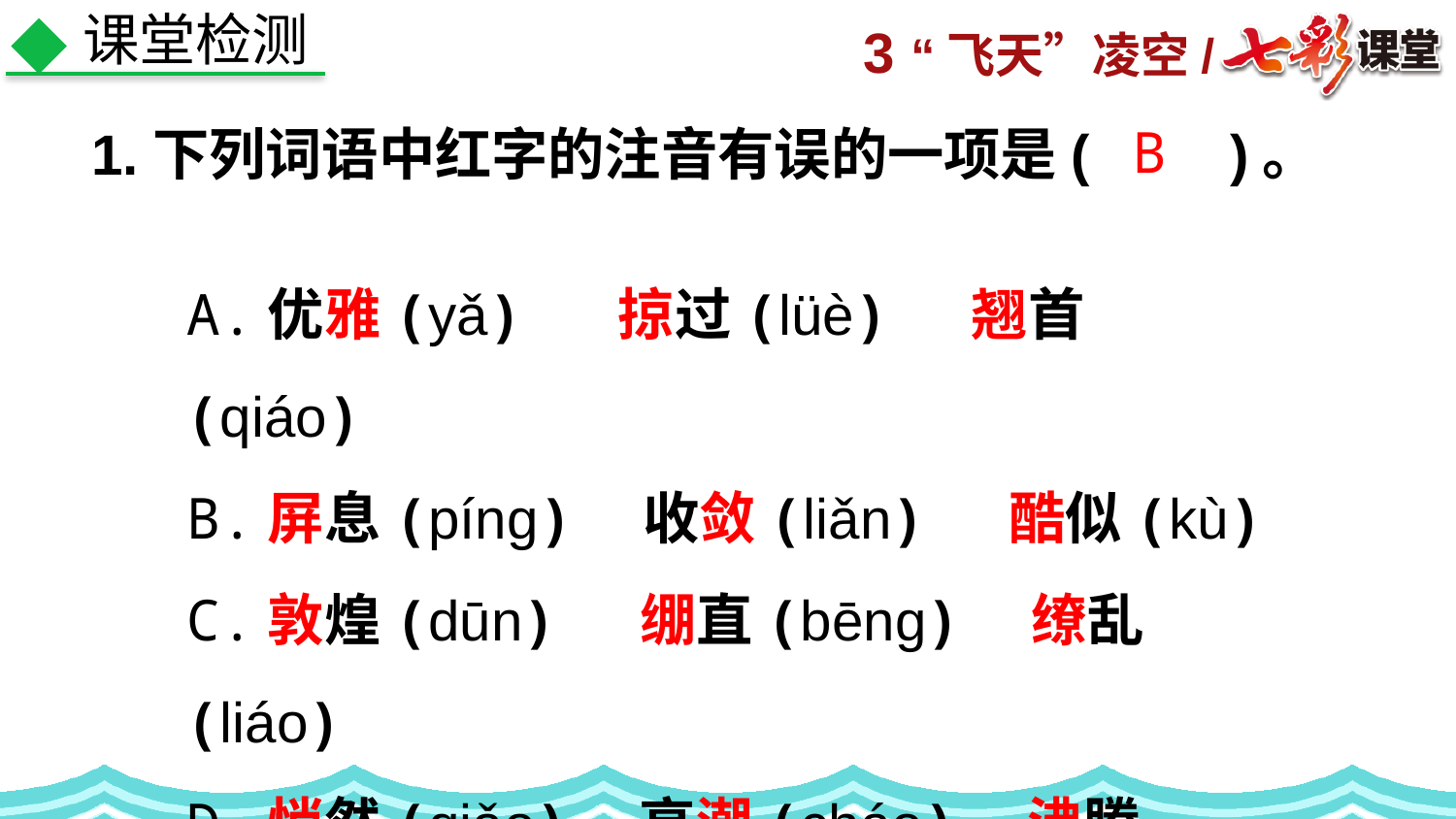

课堂检测

B
1.下列词语中红字的注音有误的一项是(　　)。
A.优雅(yǎ)　  掠过(lüè)　 翘首(qiáo)
B.屏息(píng)　收敛(liǎn)　 酷似(kù)
C.敦煌(dūn)　 绷直(bēng)　缭乱(liáo)
D.悄然(qiǎo)　高潮(cháo)　沸腾(fèi)